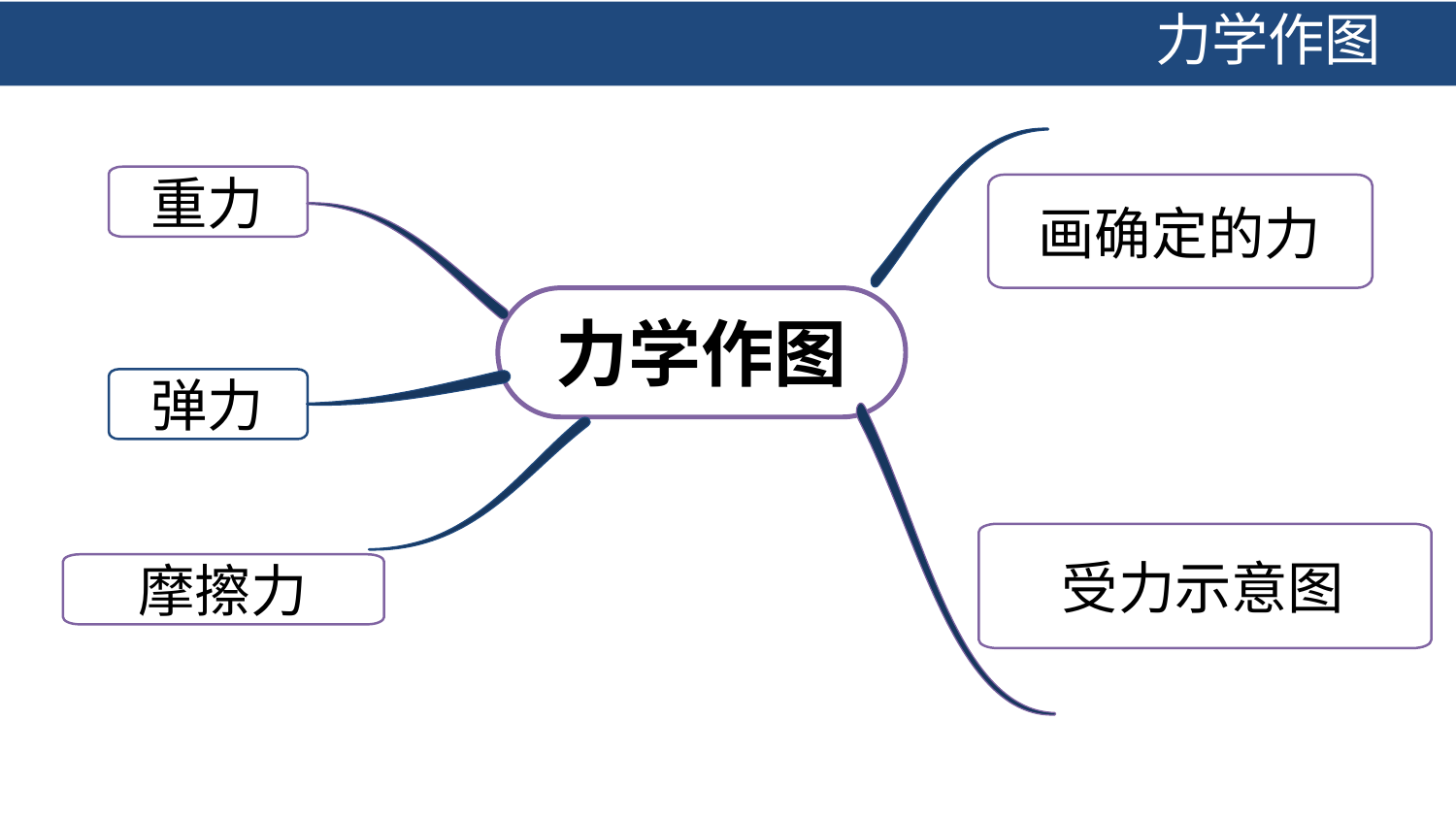

力学作图
重力

画确定的力

力学作图
弹力

摩擦力

受力示意图